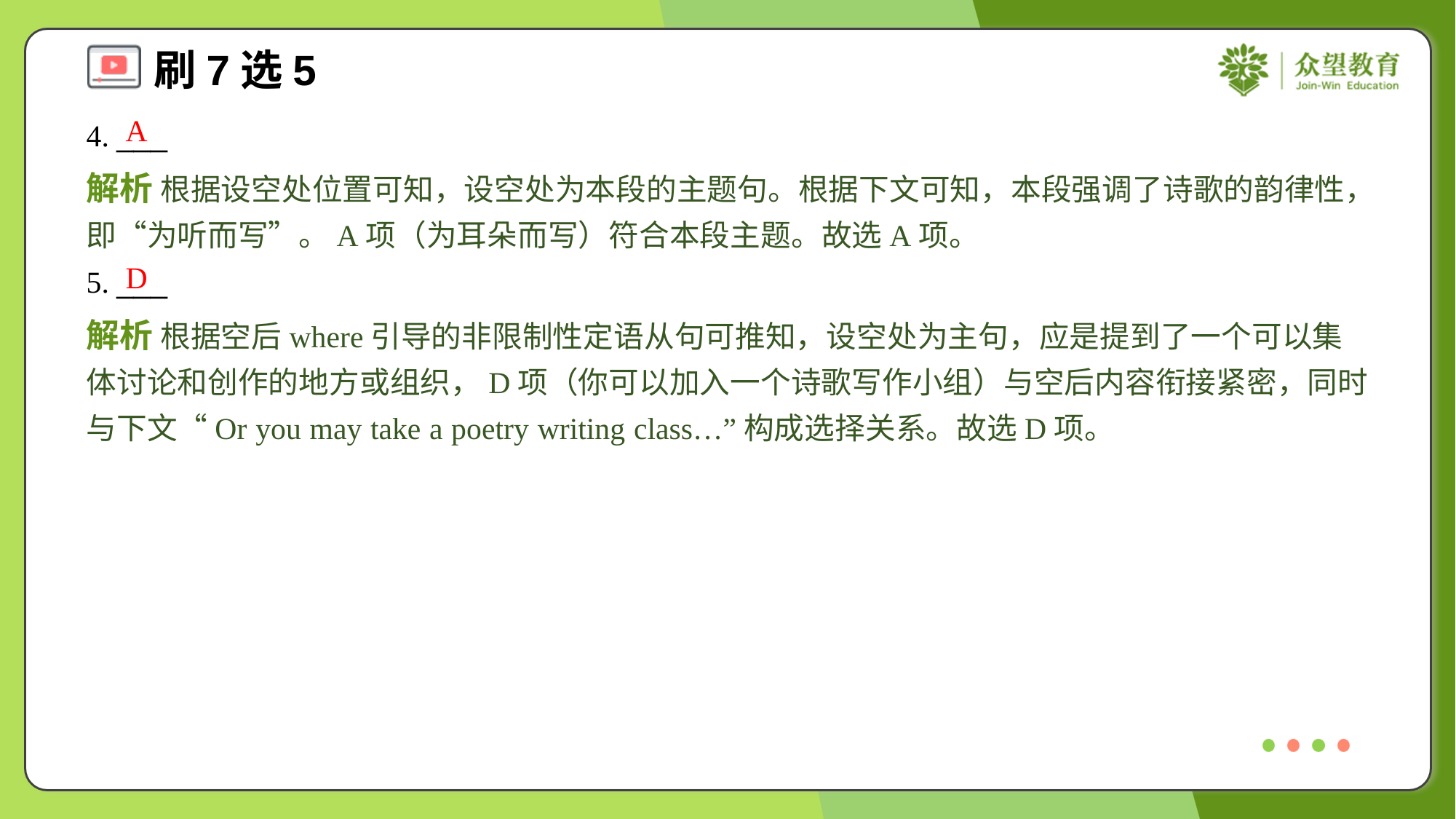

A
4. ___
解析 根据设空处位置可知，设空处为本段的主题句。根据下文可知，本段强调了诗歌的韵律性，即“为听而写”。A项（为耳朵而写）符合本段主题。故选A项。
D
5. ___
解析 根据空后where引导的非限制性定语从句可推知，设空处为主句，应是提到了一个可以集体讨论和创作的地方或组织，D项（你可以加入一个诗歌写作小组）与空后内容衔接紧密，同时与下文“Or you may take a poetry writing class…”构成选择关系。故选D项。